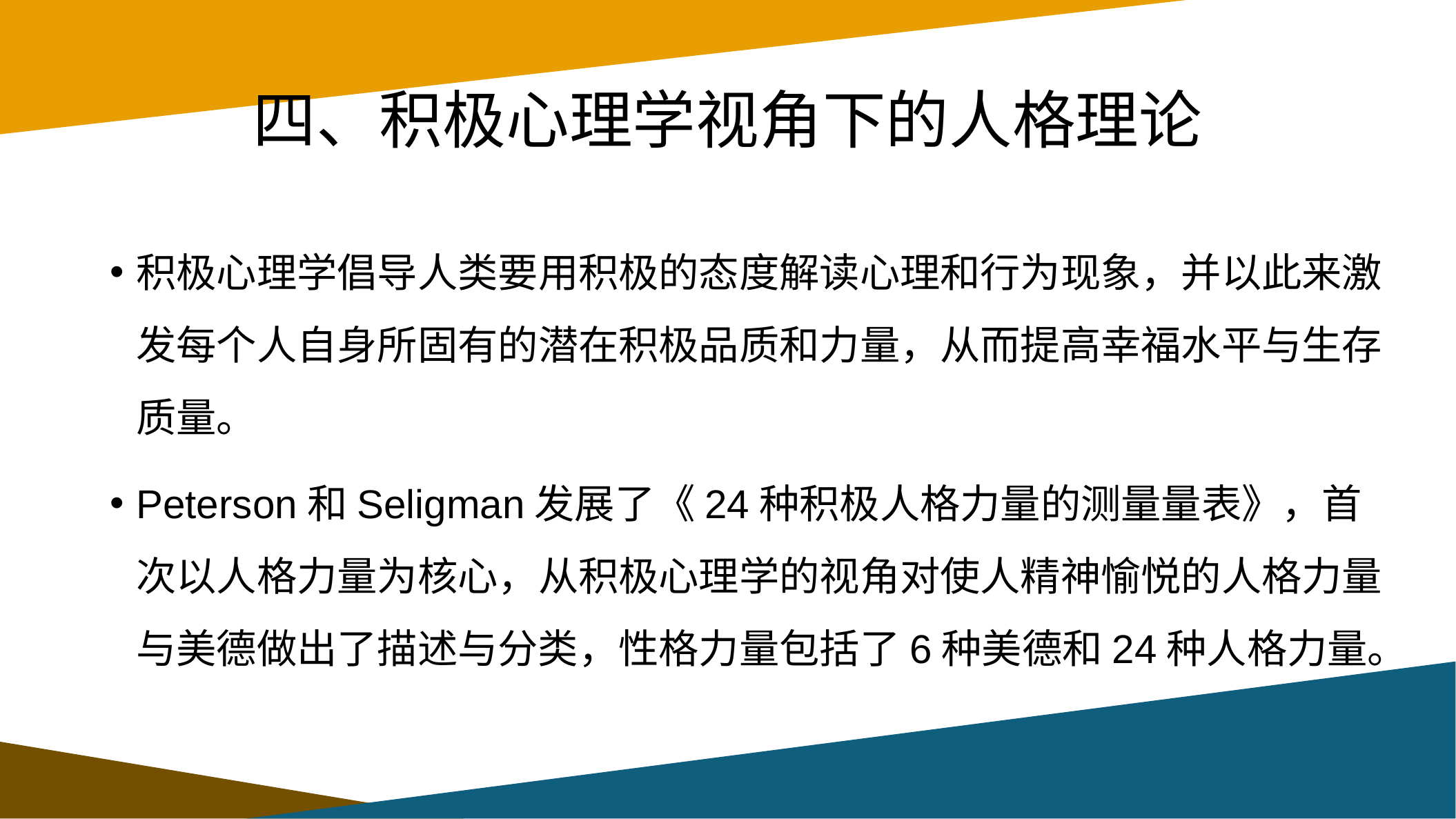

# 四、积极心理学视角下的人格理论
积极心理学倡导人类要用积极的态度解读心理和行为现象，并以此来激发每个人自身所固有的潜在积极品质和力量，从而提高幸福水平与生存质量。
Peterson和Seligman发展了《24种积极人格力量的测量量表》，首次以人格力量为核心，从积极心理学的视角对使人精神愉悦的人格力量与美德做出了描述与分类，性格力量包括了6种美德和24种人格力量。